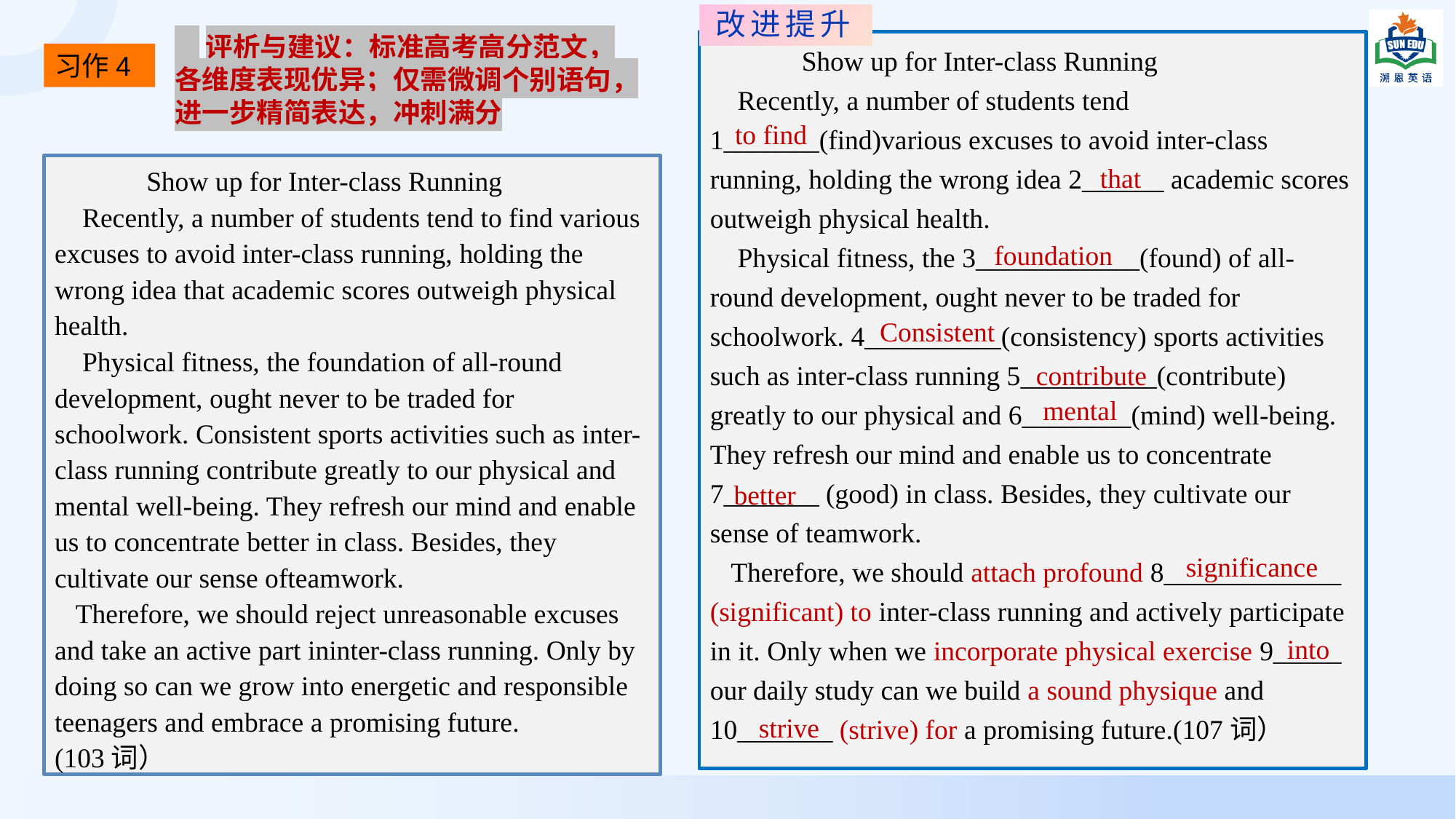

改进提升
    评析与建议：标准高考高分范文，各维度表现优异；仅需微调个别语句，进一步精简表达，冲刺满分

            Show up for Inter-class Running
    Recently, a number of students tend 1_______(find)various excuses to avoid inter-class running, holding the wrong idea 2______ academic scores outweigh physical health.
    Physical fitness, the 3____________(found) of all-round development, ought never to be traded for schoolwork. 4__________(consistency) sports activities such as inter-class running 5__________(contribute)  greatly to our physical and 6________(mind) well-being. They refresh our mind and enable us to concentrate 7_______ (good) in class. Besides, they cultivate our sense of teamwork.
   Therefore, we should attach profound 8_____________
(significant) to inter-class running and actively participate in it. Only when we incorporate physical exercise 9_____
our daily study can we build a sound physique and 10_______ (strive) for a promising future.(107词）

习作4
to find
            Show up for Inter-class Running
    Recently, a number of students tend to find various excuses to avoid inter-class running, holding the wrong idea that academic scores outweigh physical health.
    Physical fitness, the foundation of all-round development, ought never to be traded for schoolwork. Consistent sports activities such as inter-class running contribute greatly to our physical and mental well-being. They refresh our mind and enable us to concentrate better in class. Besides, they cultivate our sense ofteamwork.
   Therefore, we should reject unreasonable excuses and take an active part ininter-class running. Only by doing so can we grow into energetic and responsible teenagers and embrace a promising future.
(103词）

that
 foundation
Consistent
contribute
 mental
 better
 significance
into
strive